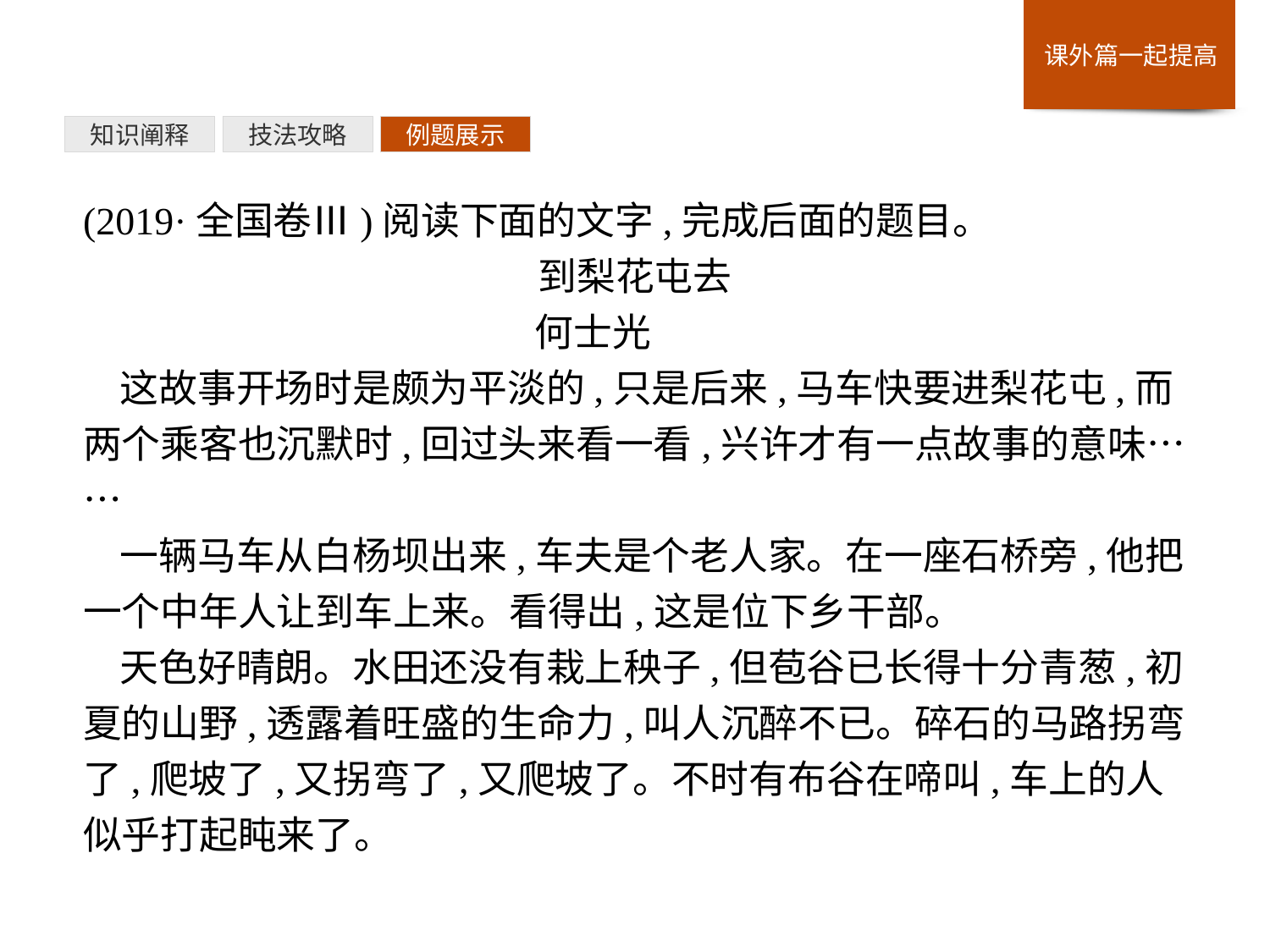

例题展示
技法攻略
知识阐释
(2019·全国卷Ⅲ)阅读下面的文字,完成后面的题目。
到梨花屯去
	                                何士光
这故事开场时是颇为平淡的,只是后来,马车快要进梨花屯,而两个乘客也沉默时,回过头来看一看,兴许才有一点故事的意味……
一辆马车从白杨坝出来,车夫是个老人家。在一座石桥旁,他把一个中年人让到车上来。看得出,这是位下乡干部。
天色好晴朗。水田还没有栽上秧子,但苞谷已长得十分青葱,初夏的山野,透露着旺盛的生命力,叫人沉醉不已。碎石的马路拐弯了,爬坡了,又拐弯了,又爬坡了。不时有布谷在啼叫,车上的人似乎打起盹来了。